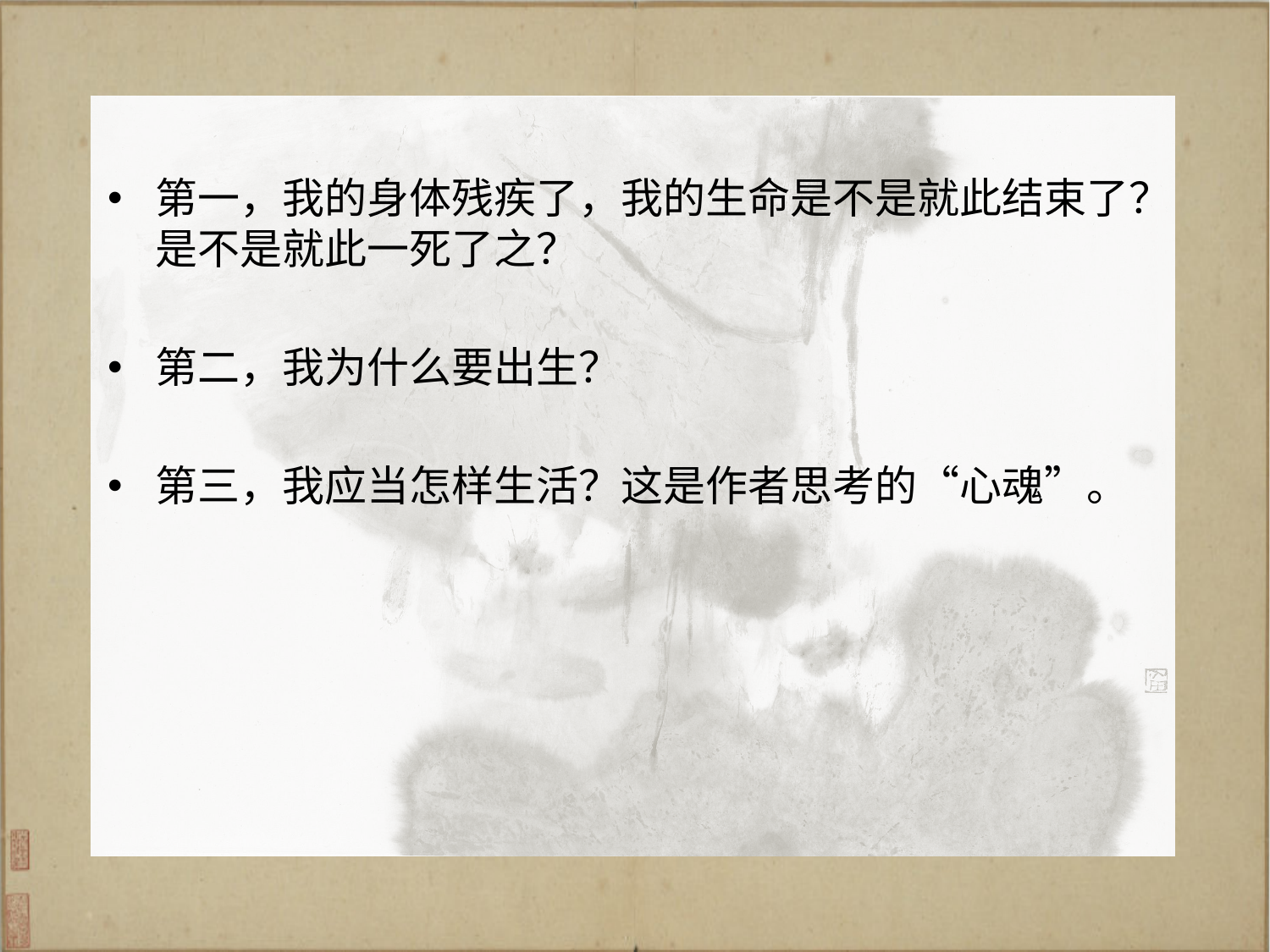

第一，我的身体残疾了，我的生命是不是就此结束了？是不是就此一死了之？

第二，我为什么要出生？

第三，我应当怎样生活？这是作者思考的“心魂”。